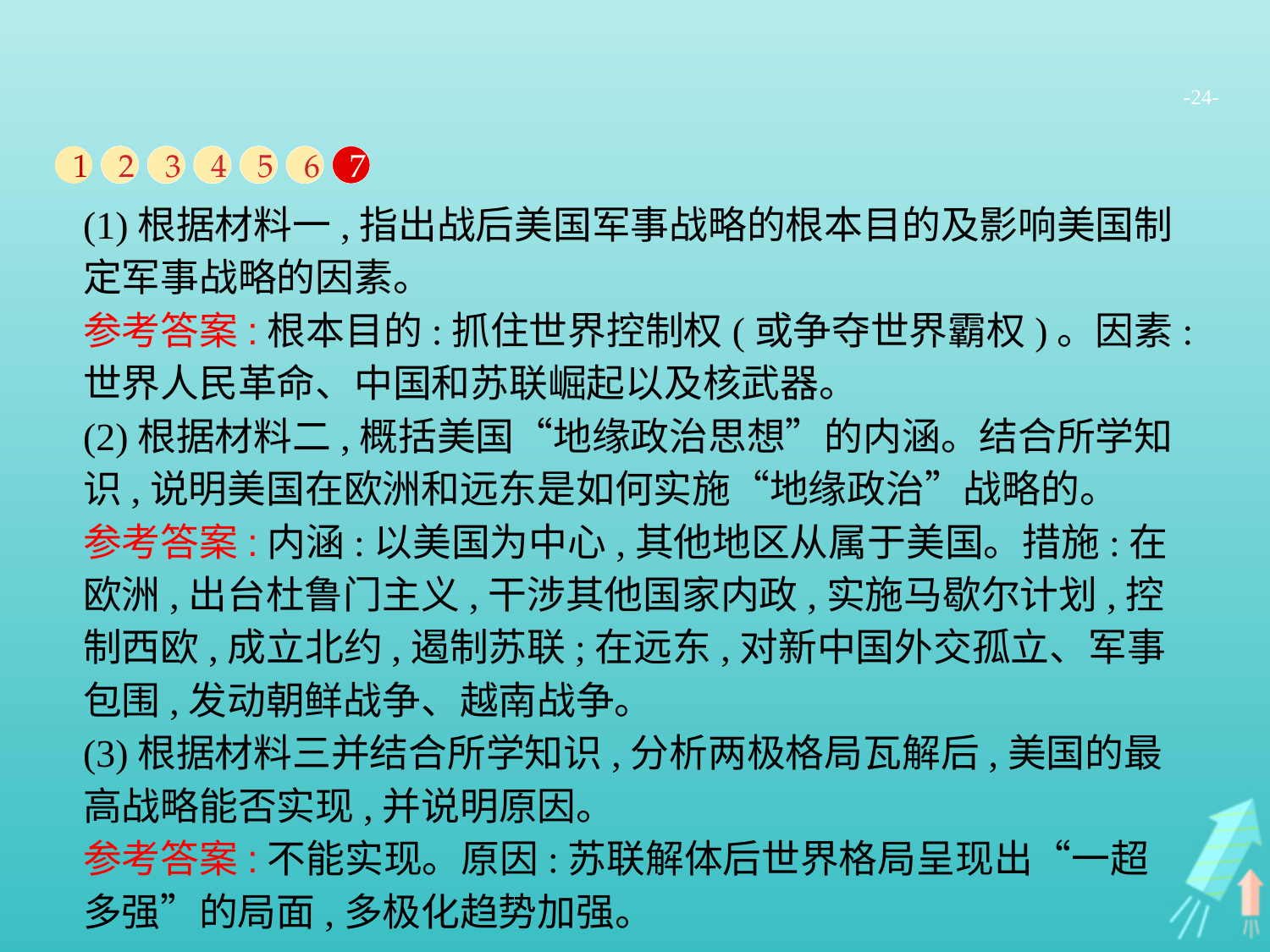

-24-
1
2
3
4
5
6
7
(1)根据材料一,指出战后美国军事战略的根本目的及影响美国制定军事战略的因素。
参考答案:根本目的:抓住世界控制权(或争夺世界霸权)。因素:世界人民革命、中国和苏联崛起以及核武器。
(2)根据材料二,概括美国“地缘政治思想”的内涵。结合所学知识,说明美国在欧洲和远东是如何实施“地缘政治”战略的。
参考答案:内涵:以美国为中心,其他地区从属于美国。措施:在欧洲,出台杜鲁门主义,干涉其他国家内政,实施马歇尔计划,控制西欧,成立北约,遏制苏联;在远东,对新中国外交孤立、军事包围,发动朝鲜战争、越南战争。
(3)根据材料三并结合所学知识,分析两极格局瓦解后,美国的最高战略能否实现,并说明原因。
参考答案:不能实现。原因:苏联解体后世界格局呈现出“一超多强”的局面,多极化趋势加强。